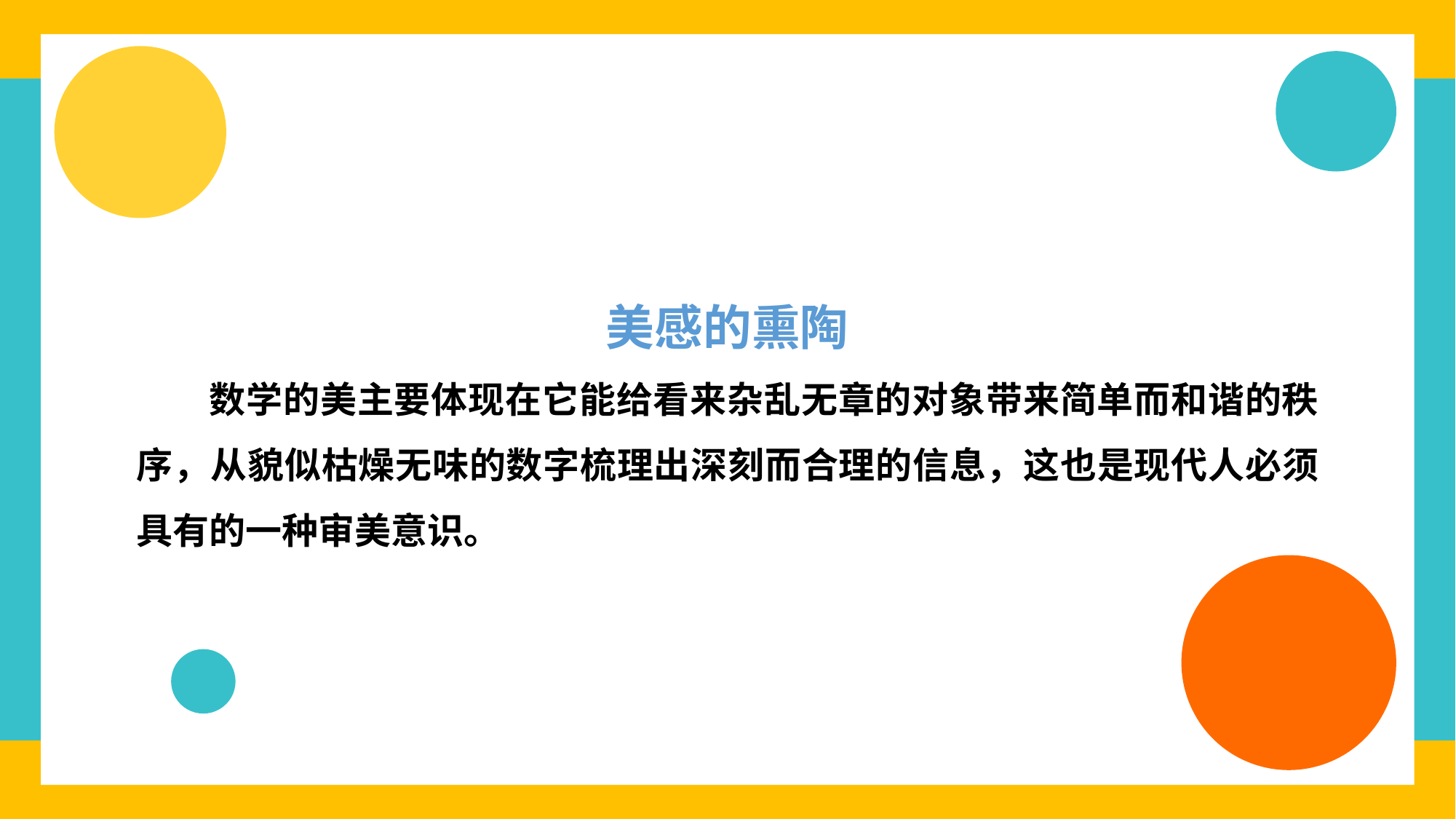

美感的熏陶
数学的美主要体现在它能给看来杂乱无章的对象带来简单而和谐的秩序，从貌似枯燥无味的数字梳理出深刻而合理的信息，这也是现代人必须具有的一种审美意识。